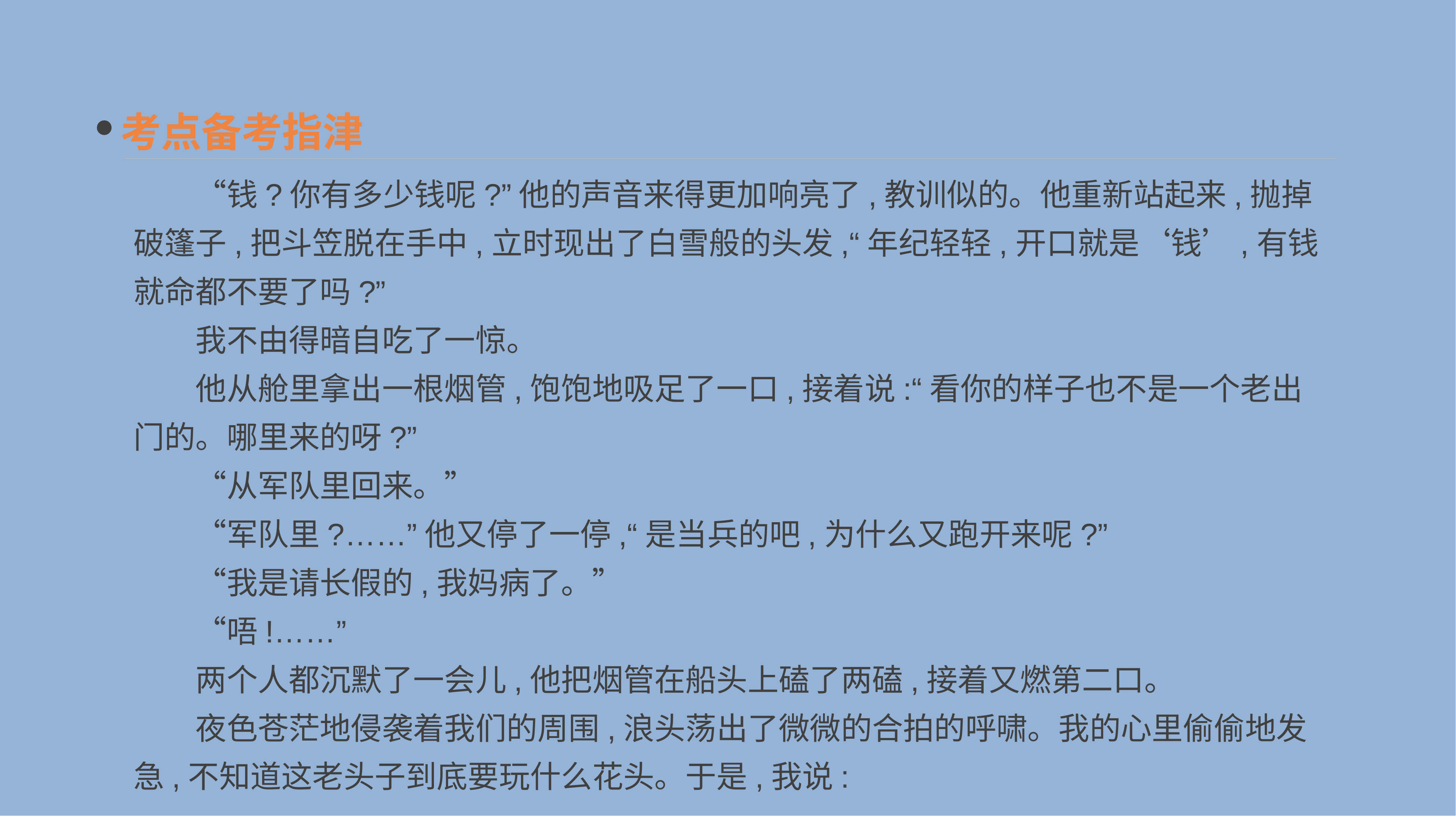

考点备考指津

　　“钱?你有多少钱呢?”他的声音来得更加响亮了,教训似的。他重新站起来,抛掉破篷子,把斗笠脱在手中,立时现出了白雪般的头发,“年纪轻轻,开口就是‘钱’,有钱就命都不要了吗?”
　　我不由得暗自吃了一惊。
　　他从舱里拿出一根烟管,饱饱地吸足了一口,接着说:“看你的样子也不是一个老出门的。哪里来的呀?”
　　“从军队里回来。”
　　“军队里?……”他又停了一停,“是当兵的吧,为什么又跑开来呢?”
　　“我是请长假的,我妈病了。”
　　“唔!……”
　　两个人都沉默了一会儿,他把烟管在船头上磕了两磕,接着又燃第二口。
　　夜色苍茫地侵袭着我们的周围,浪头荡出了微微的合拍的呼啸。我的心里偷偷地发急,不知道这老头子到底要玩什么花头。于是,我说: